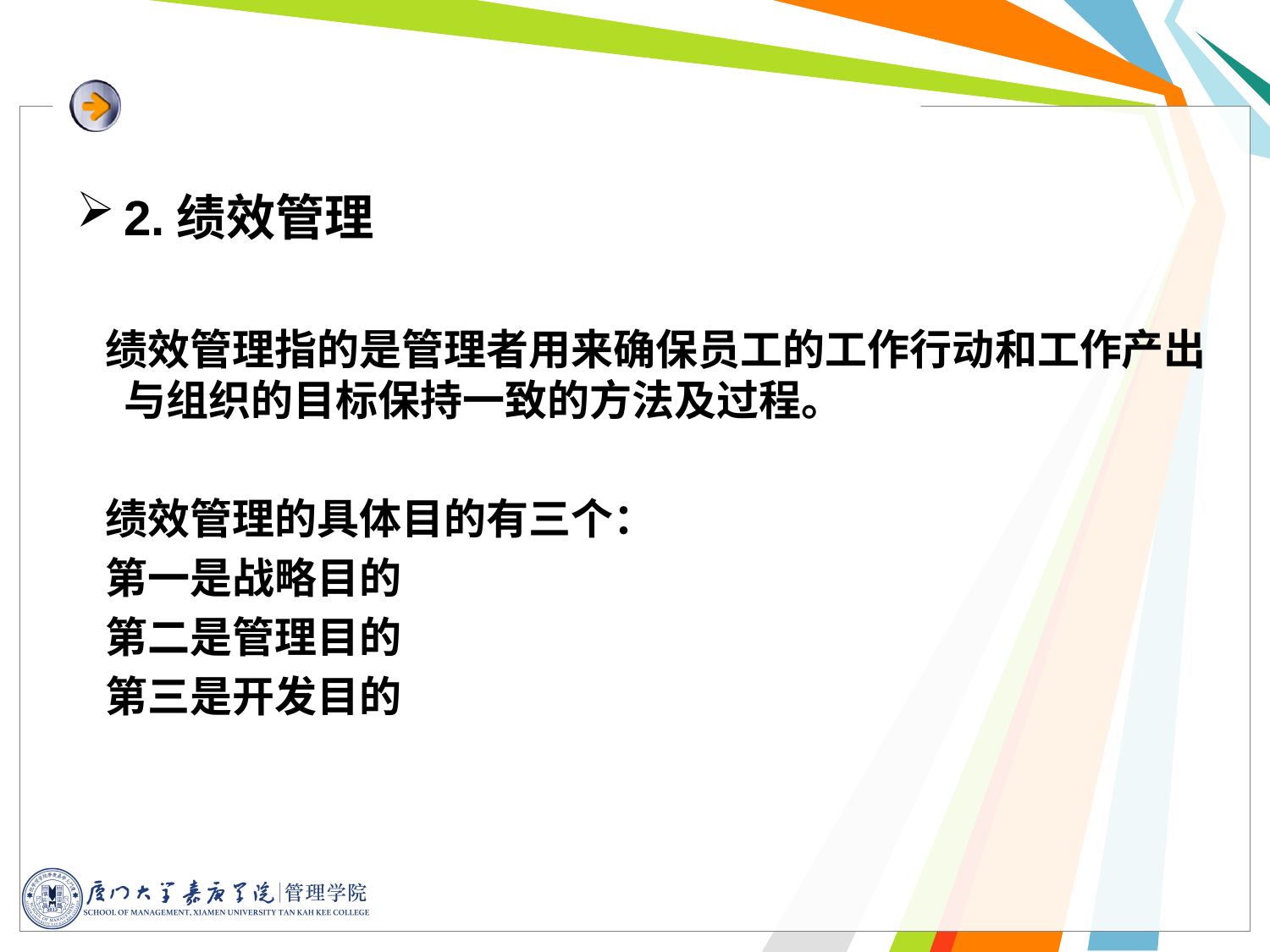

2.绩效管理

  绩效管理指的是管理者用来确保员工的工作行动和工作产出与组织的目标保持一致的方法及过程。

  绩效管理的具体目的有三个：
  第一是战略目的
  第二是管理目的
  第三是开发目的